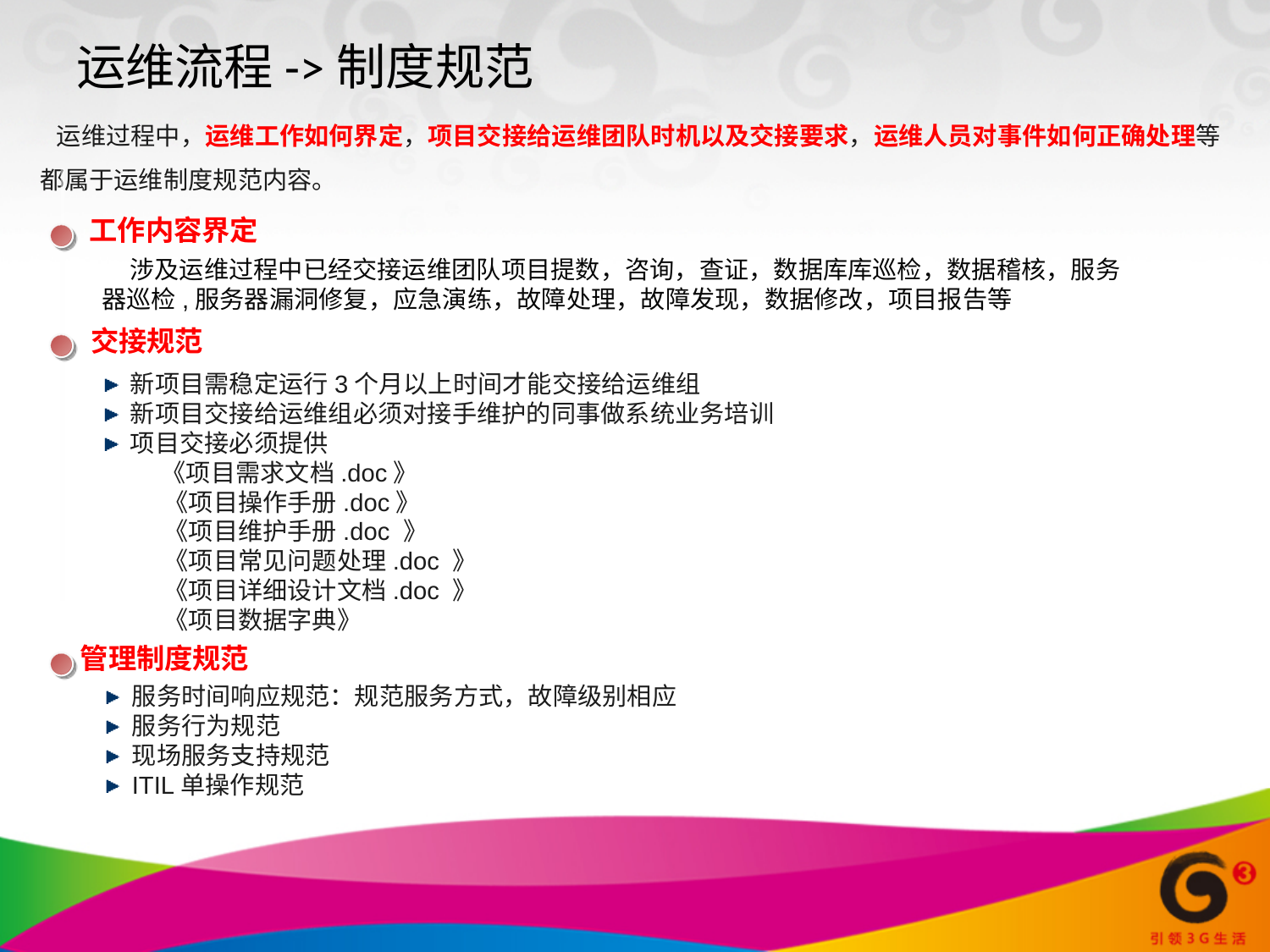

运维流程->制度规范
  运维过程中，运维工作如何界定，项目交接给运维团队时机以及交接要求，运维人员对事件如何正确处理等都属于运维制度规范内容。

 工作内容界定

    涉及运维过程中已经交接运维团队项目提数，咨询，查证，数据库库巡检，数据稽核，服务器巡检,服务器漏洞修复，应急演练，故障处理，故障发现，数据修改，项目报告等
 交接规范

新项目需稳定运行3个月以上时间才能交接给运维组
新项目交接给运维组必须对接手维护的同事做系统业务培训
项目交接必须提供
          《项目需求文档.doc》
《项目操作手册.doc》
《项目维护手册.doc 》
《项目常见问题处理.doc 》
《项目详细设计文档.doc 》
《项目数据字典》
管理制度规范

服务时间响应规范：规范服务方式，故障级别相应
服务行为规范
现场服务支持规范
ITIL单操作规范